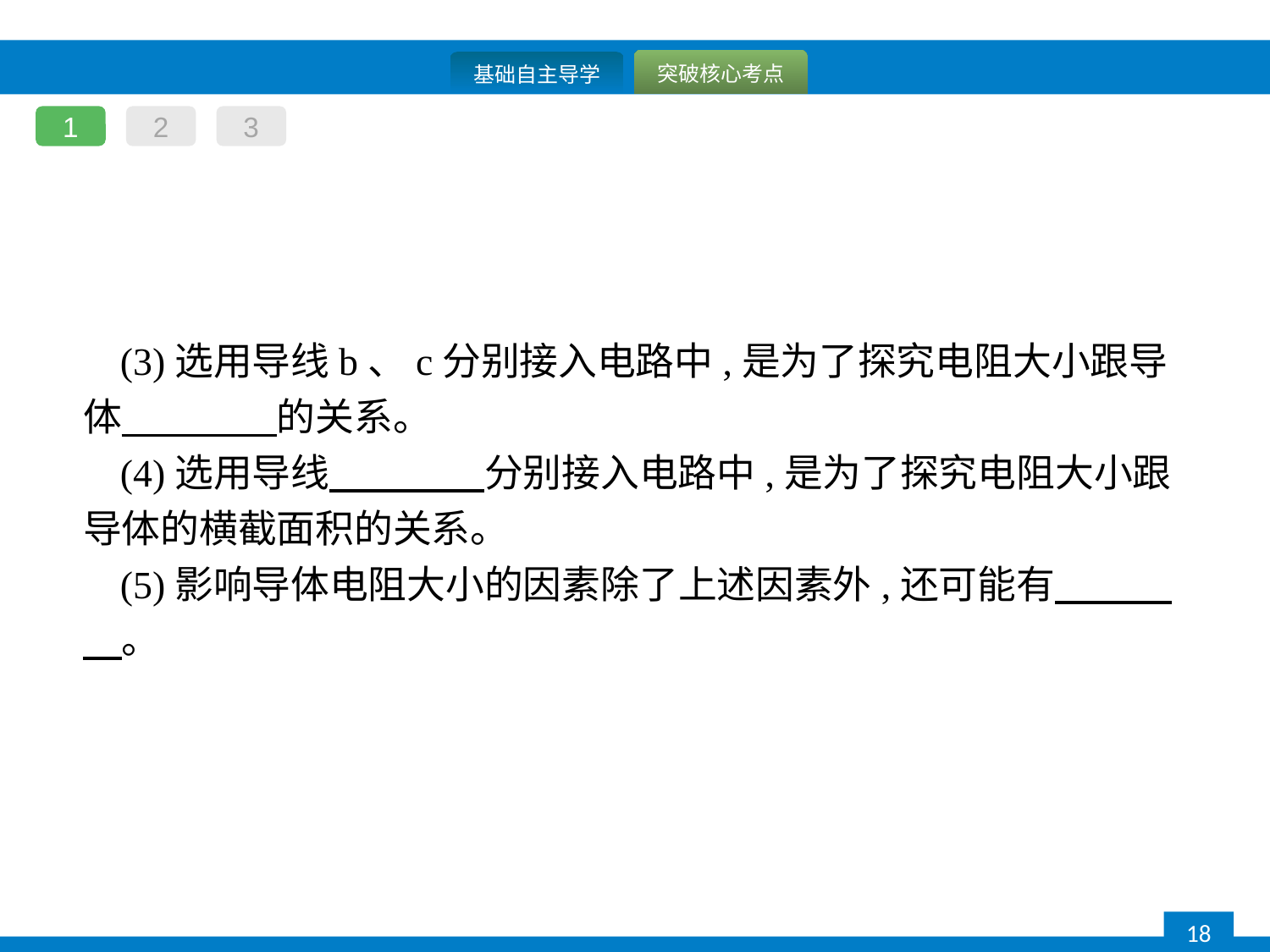

1
2
3
(3)选用导线b、c分别接入电路中,是为了探究电阻大小跟导体　　　　的关系。
(4)选用导线　　　　分别接入电路中,是为了探究电阻大小跟导体的横截面积的关系。
(5)影响导体电阻大小的因素除了上述因素外,还可能有　　　　。